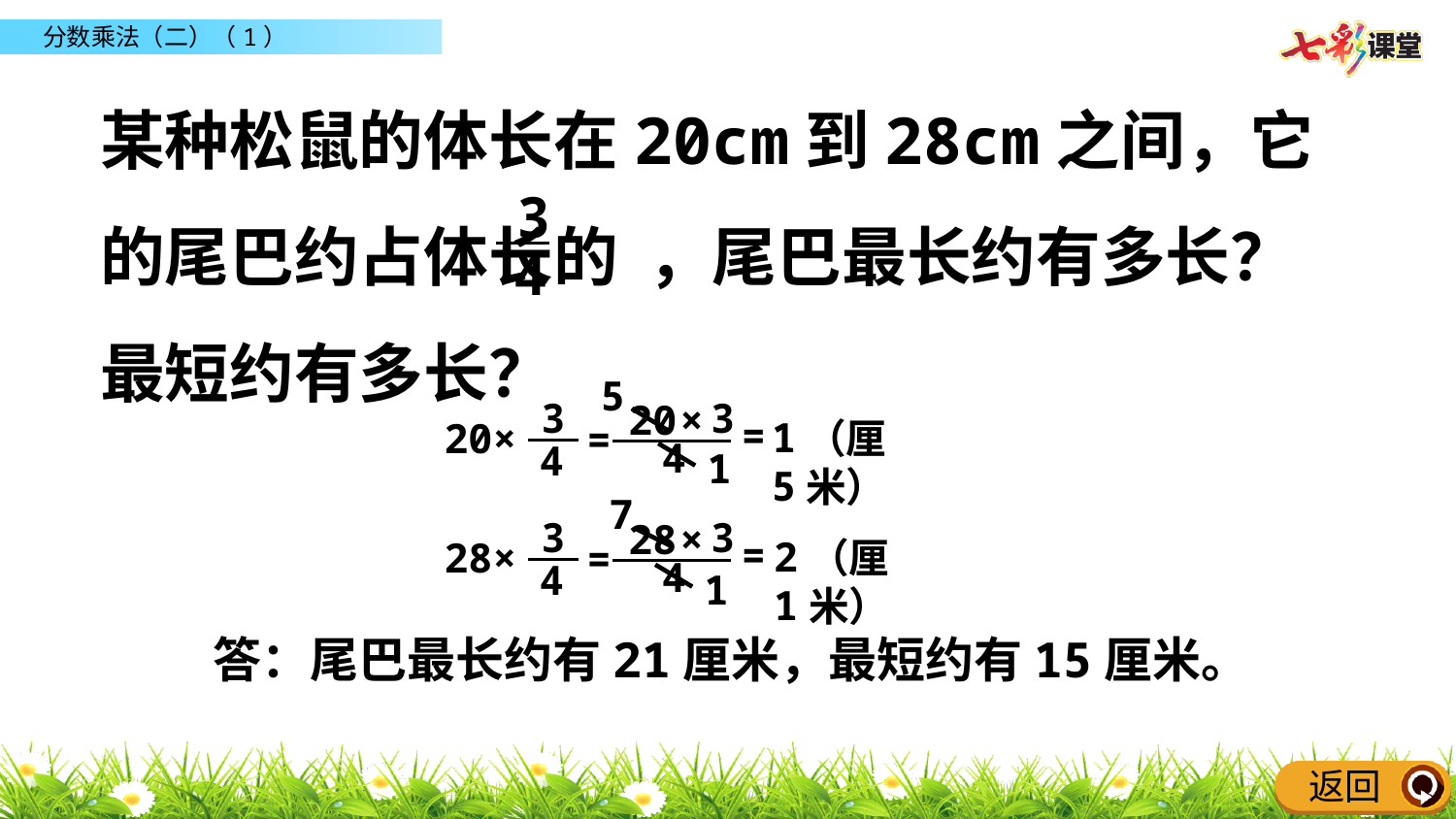

某种松鼠的体长在20cm到28cm之间，它的尾巴约占体长的  ，尾巴最长约有多长？最短约有多长？
3
4
5
3
  ×
20
=
（厘米）
=
4
3
4
20×
15
1
7
3
  ×
28
=
21
（厘米）
=
4
1
3
4
28×
答：尾巴最长约有21厘米，最短约有15厘米。